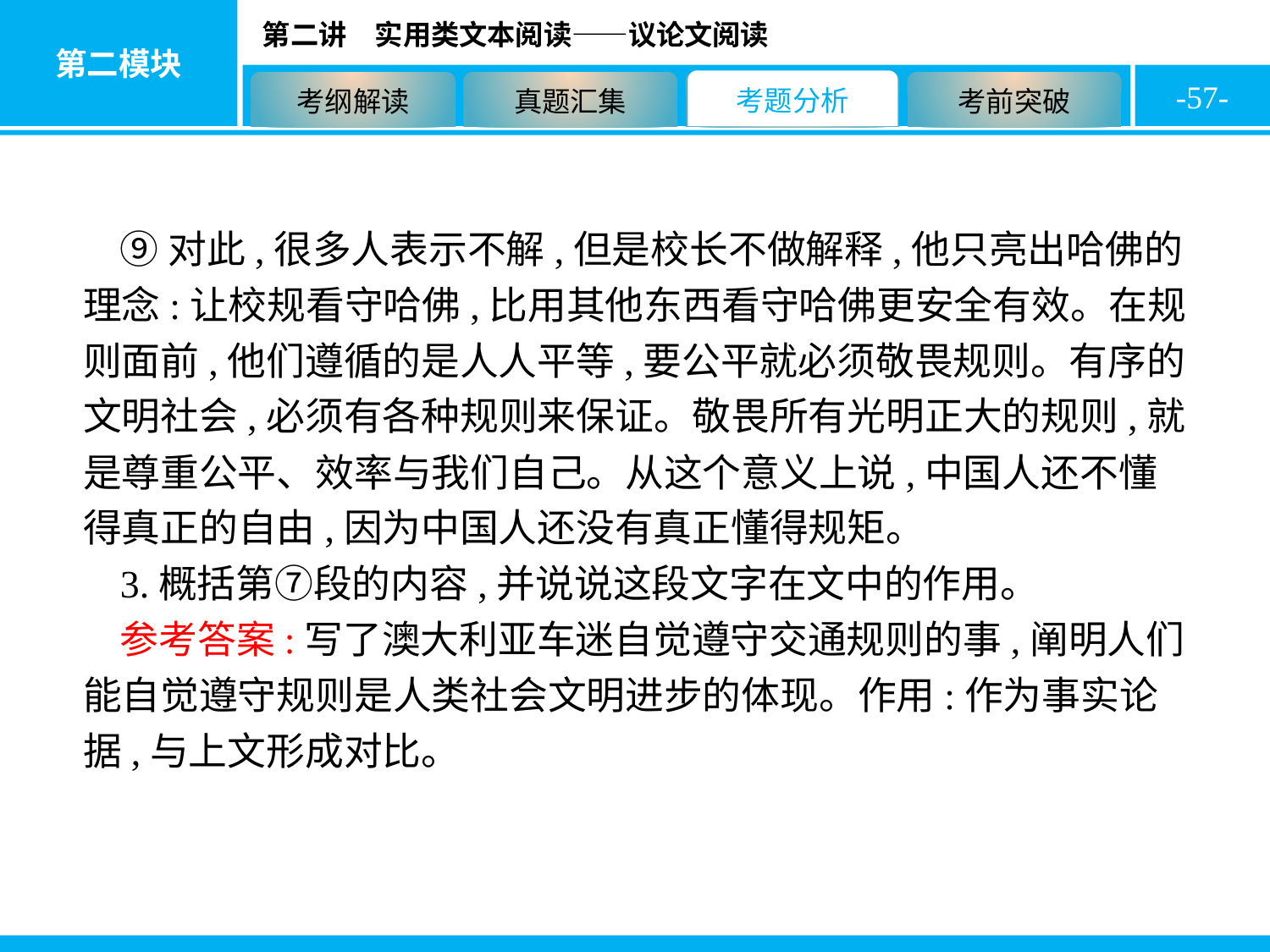

-57-
⑨对此,很多人表示不解,但是校长不做解释,他只亮出哈佛的理念:让校规看守哈佛,比用其他东西看守哈佛更安全有效。在规则面前,他们遵循的是人人平等,要公平就必须敬畏规则。有序的文明社会,必须有各种规则来保证。敬畏所有光明正大的规则,就是尊重公平、效率与我们自己。从这个意义上说,中国人还不懂得真正的自由,因为中国人还没有真正懂得规矩。
3.概括第⑦段的内容,并说说这段文字在文中的作用。
参考答案:写了澳大利亚车迷自觉遵守交通规则的事,阐明人们能自觉遵守规则是人类社会文明进步的体现。作用:作为事实论据,与上文形成对比。